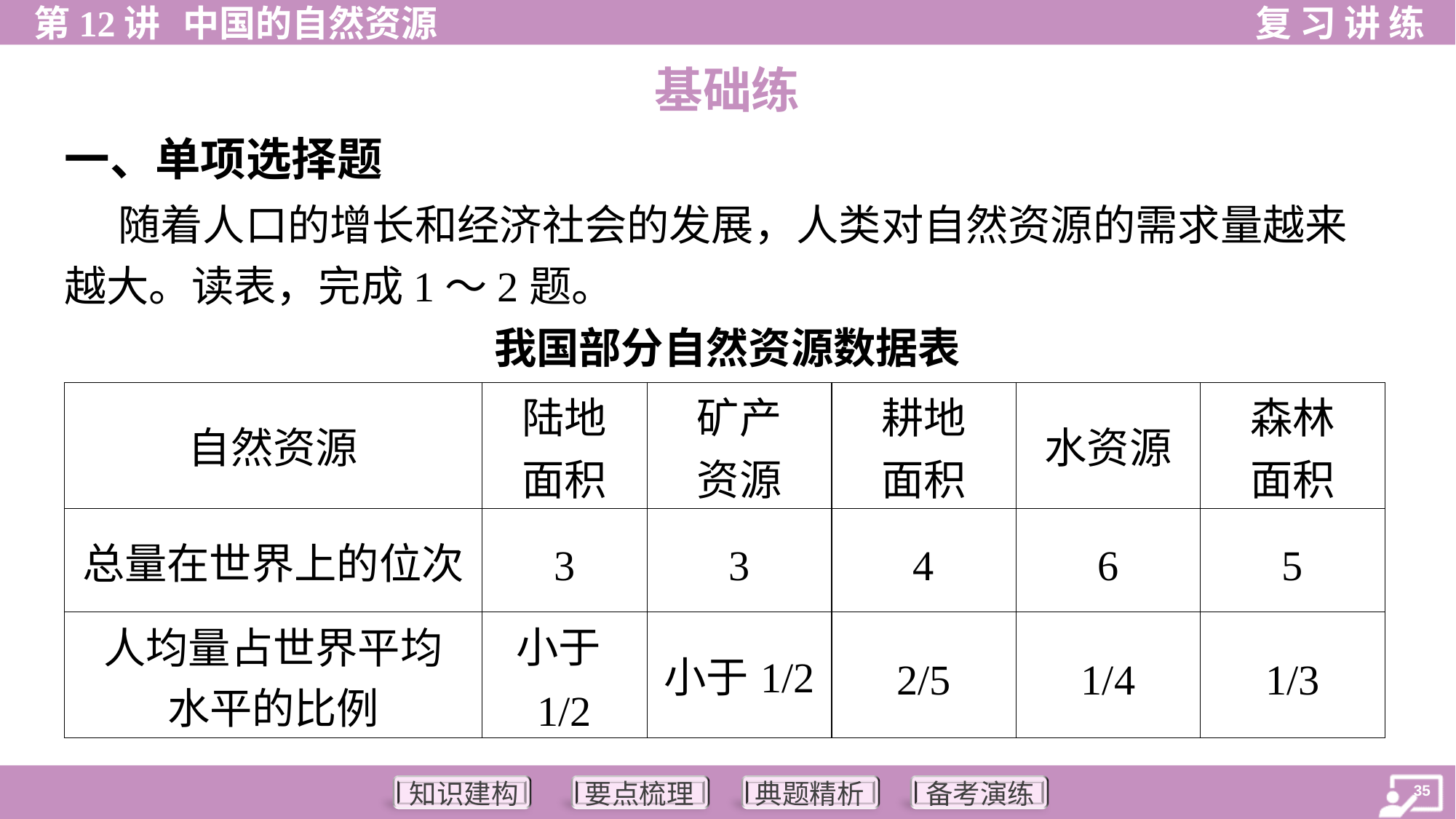

基础练
一、单项选择题
    随着人口的增长和经济社会的发展，人类对自然资源的需求量越来
越大。读表，完成1～2题。
我国部分自然资源数据表
| 自然资源 | 陆地 面积 | 矿产 资源 | 耕地 面积 | 水资源 | 森林 面积 |
| --- | --- | --- | --- | --- | --- |
| 总量在世界上的位次 | 3 | 3 | 4 | 6 | 5 |
| 人均量占世界平均 水平的比例 | 小于1/2 | 小于1/2 | 2/5 | 1/4 | 1/3 |